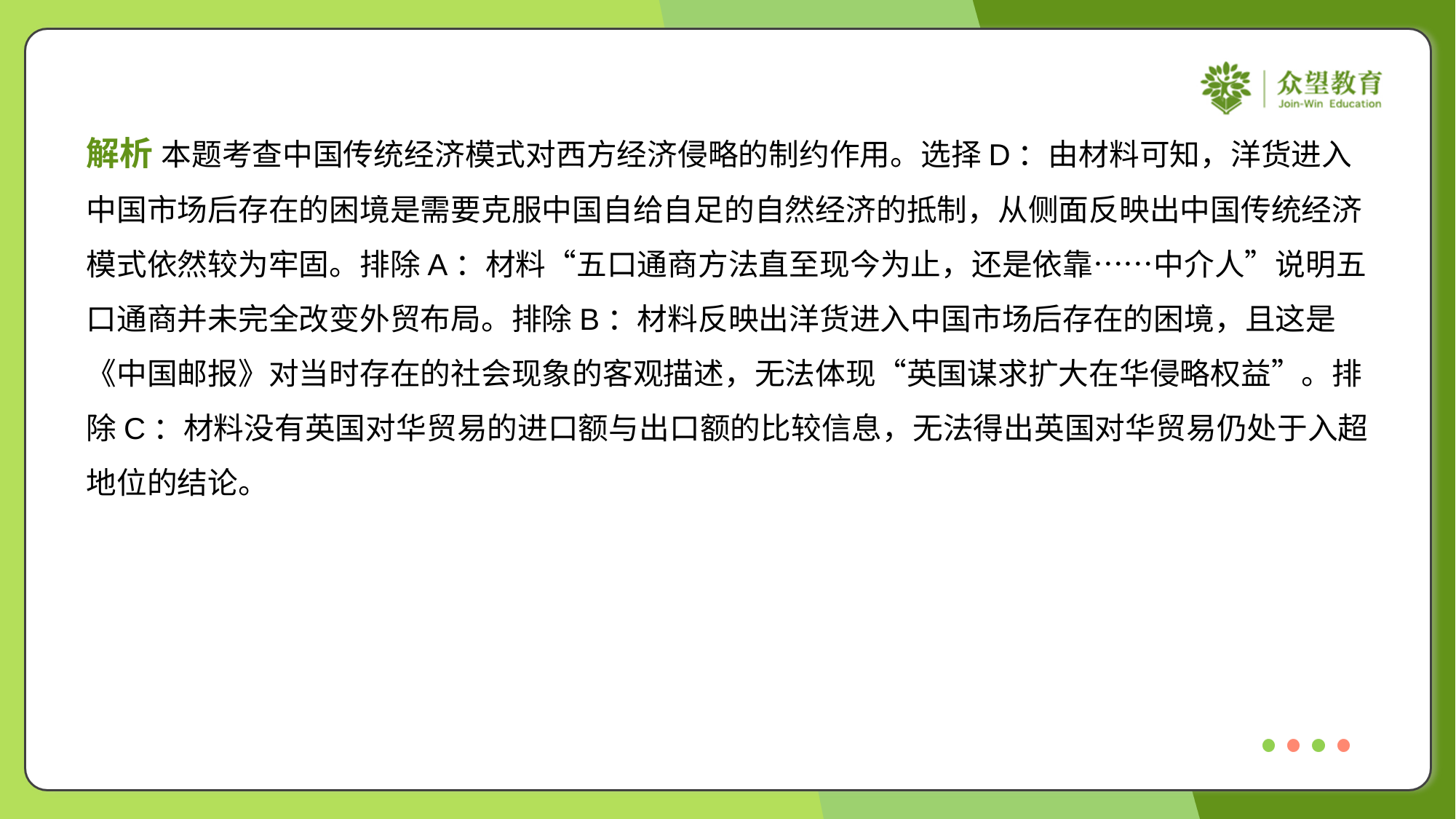

解析 本题考查中国传统经济模式对西方经济侵略的制约作用。选择D：由材料可知，洋货进入
中国市场后存在的困境是需要克服中国自给自足的自然经济的抵制，从侧面反映出中国传统经济
模式依然较为牢固。排除A：材料“五口通商方法直至现今为止，还是依靠……中介人”说明五
口通商并未完全改变外贸布局。排除B：材料反映出洋货进入中国市场后存在的困境，且这是
《中国邮报》对当时存在的社会现象的客观描述，无法体现“英国谋求扩大在华侵略权益”。排
除C：材料没有英国对华贸易的进口额与出口额的比较信息，无法得出英国对华贸易仍处于入超
地位的结论。